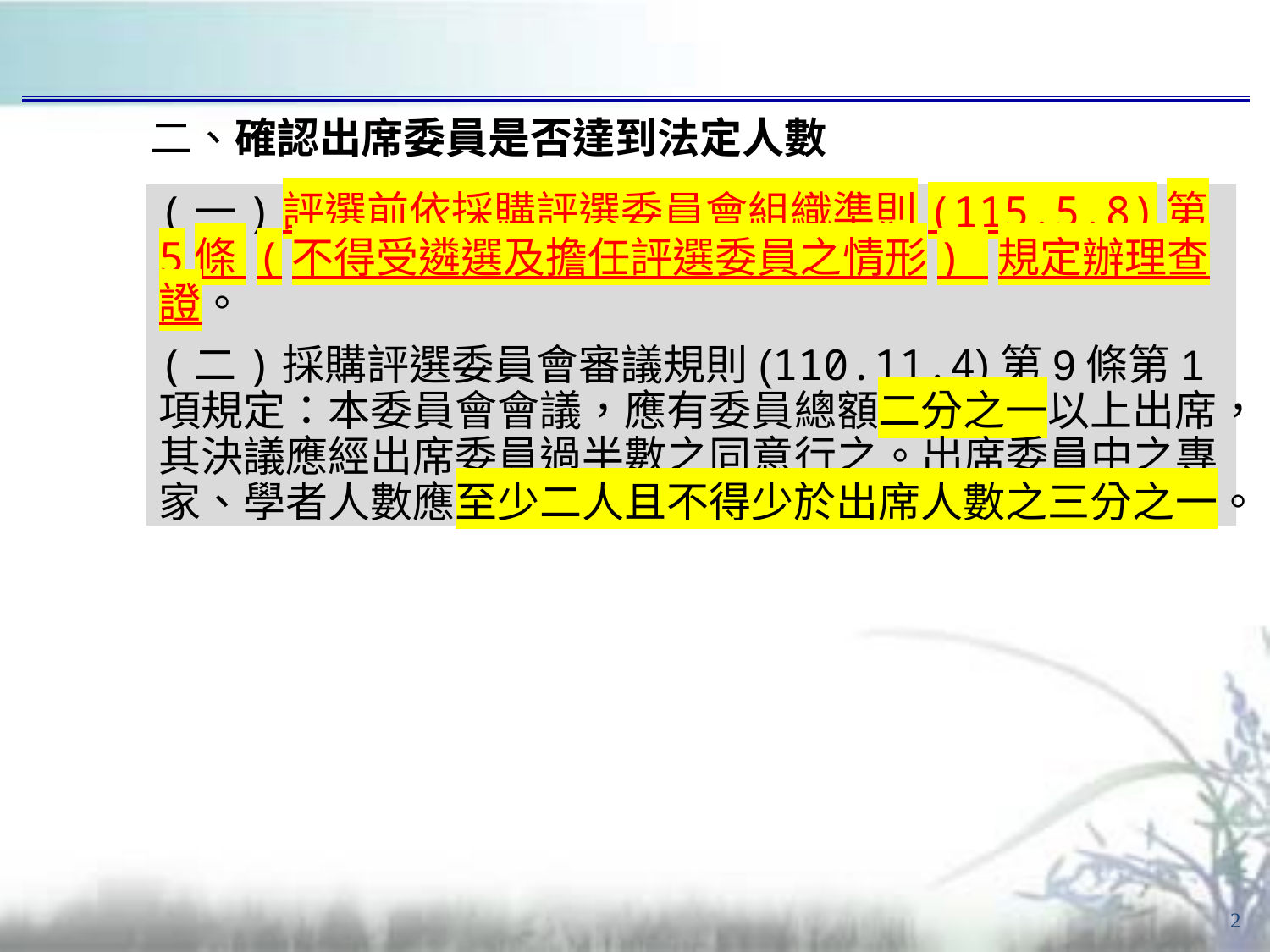

二、確認出席委員是否達到法定人數
(一)評選前依採購評選委員會組織準則(115.5.8)第5條 (不得受遴選及擔任評選委員之情形) 規定辦理查證。
(二)採購評選委員會審議規則(110.11.4)第9條第1項規定：本委員會會議，應有委員總額二分之一以上出席，其決議應經出席委員過半數之同意行之。出席委員中之專家、學者人數應至少二人且不得少於出席人數之三分之一。
2